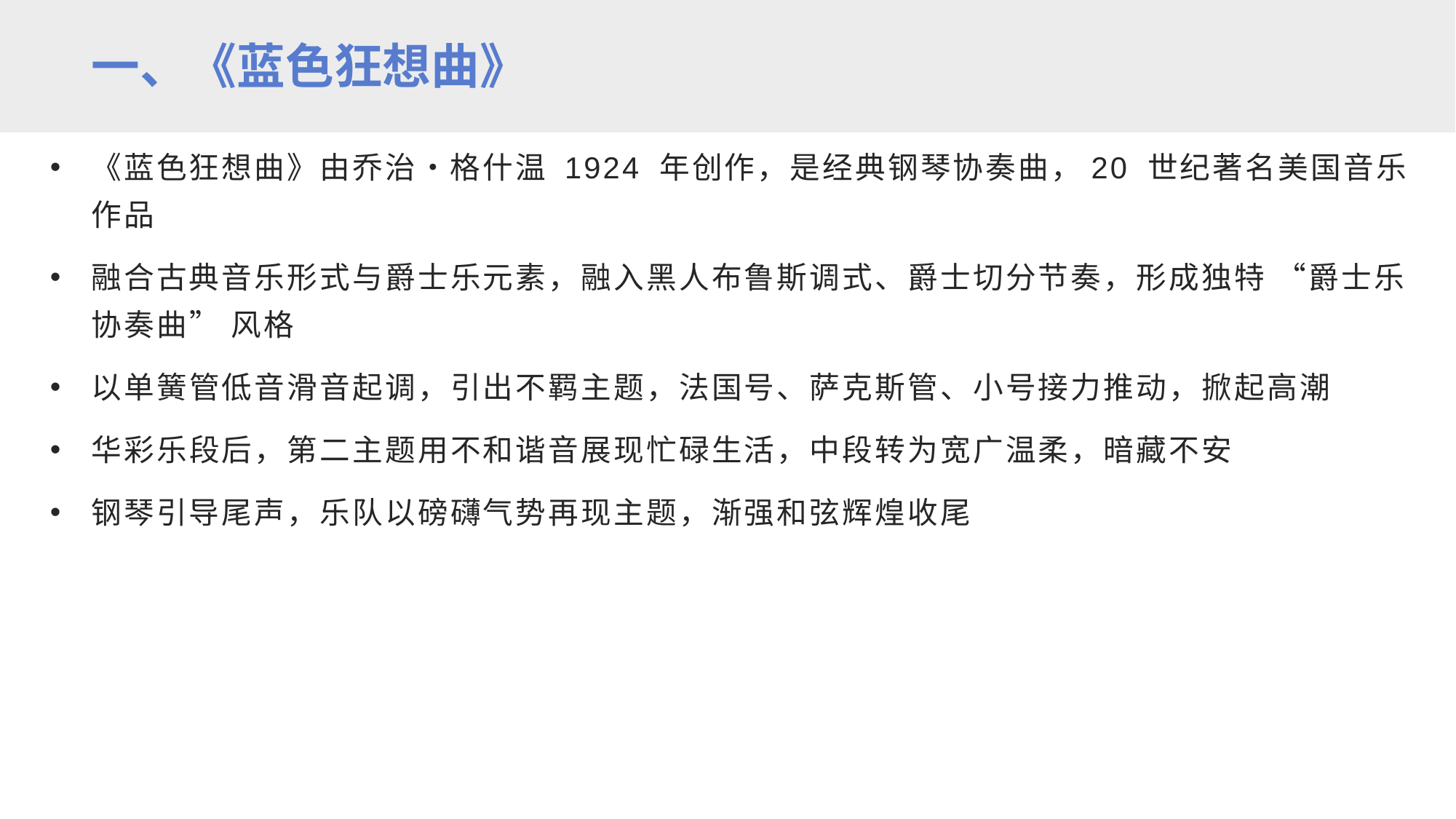

一、《蓝色狂想曲》
《蓝色狂想曲》由乔治・格什温 1924 年创作，是经典钢琴协奏曲，20 世纪著名美国音乐作品
融合古典音乐形式与爵士乐元素，融入黑人布鲁斯调式、爵士切分节奏，形成独特 “爵士乐协奏曲” 风格
以单簧管低音滑音起调，引出不羁主题，法国号、萨克斯管、小号接力推动，掀起高潮
华彩乐段后，第二主题用不和谐音展现忙碌生活，中段转为宽广温柔，暗藏不安
钢琴引导尾声，乐队以磅礴气势再现主题，渐强和弦辉煌收尾